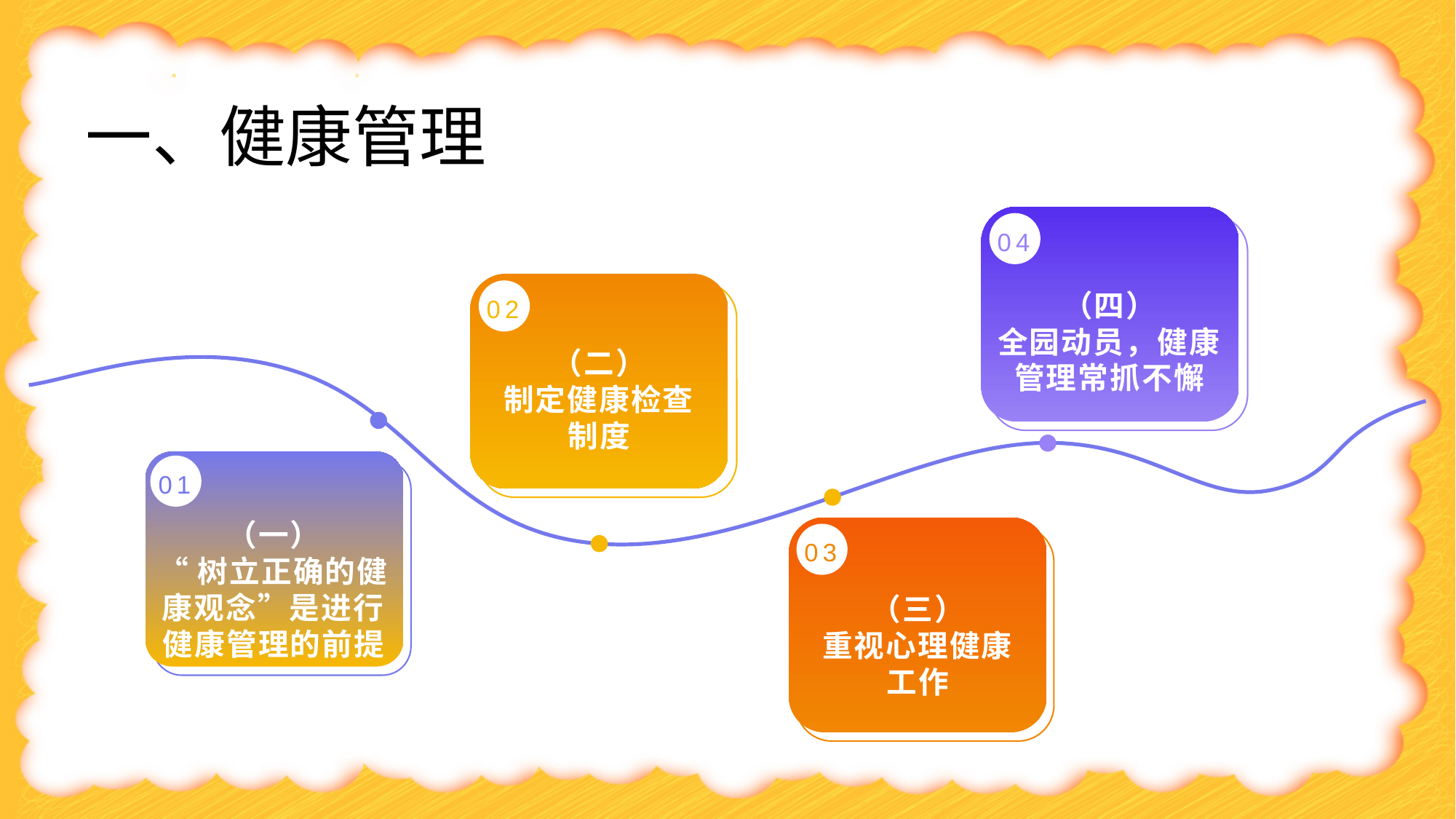

一、健康管理

04

（四）
全园动员，健康管理常抓不懈

02

（二）
制定健康检查制度

01

（一）
“树立正确的健康观念”是进行健康管理的前提

03

（三）
重视心理健康工作